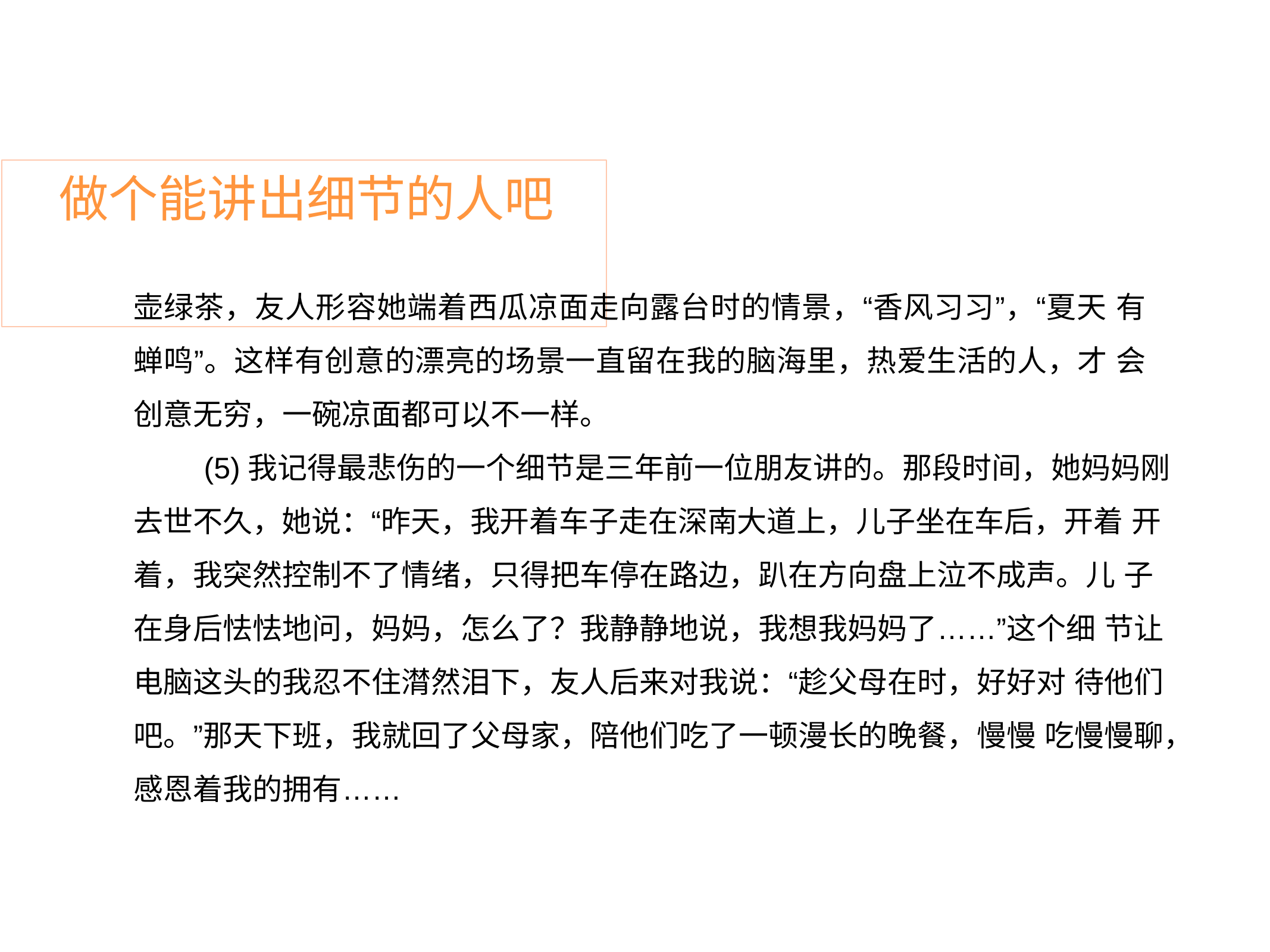

# 做个能讲出细节的人吧
壶绿茶，友人形容她端着西瓜凉面走向露台时的情景，“香风习习”，“夏天 有蝉鸣”。这样有创意的漂亮的场景一直留在我的脑海里，热爱生活的人，才 会创意无穷，一碗凉面都可以不一样。
(5)我记得最悲伤的一个细节是三年前一位朋友讲的。那段时间，她妈妈刚 去世不久，她说：“昨天，我开着车子走在深南大道上，儿子坐在车后，开着 开着，我突然控制不了情绪，只得把车停在路边，趴在方向盘上泣不成声。儿 子在身后怯怯地问，妈妈，怎么了？我静静地说，我想我妈妈了……”这个细 节让电脑这头的我忍不住潸然泪下，友人后来对我说：“趁父母在时，好好对 待他们吧。”那天下班，我就回了父母家，陪他们吃了一顿漫长的晚餐，慢慢 吃慢慢聊，感恩着我的拥有……